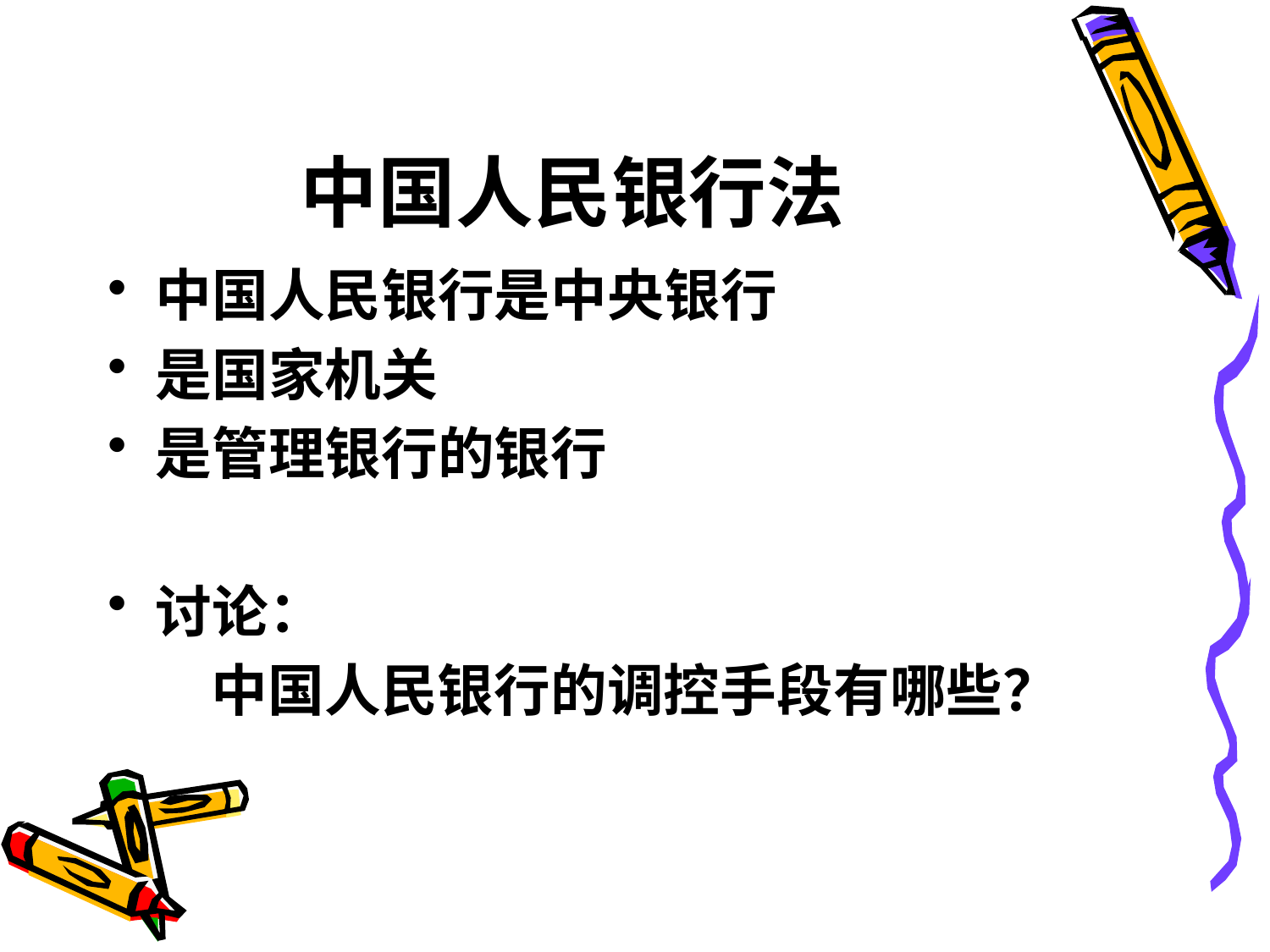

# 中国人民银行法
中国人民银行是中央银行
是国家机关
是管理银行的银行

讨论：
       中国人民银行的调控手段有哪些？